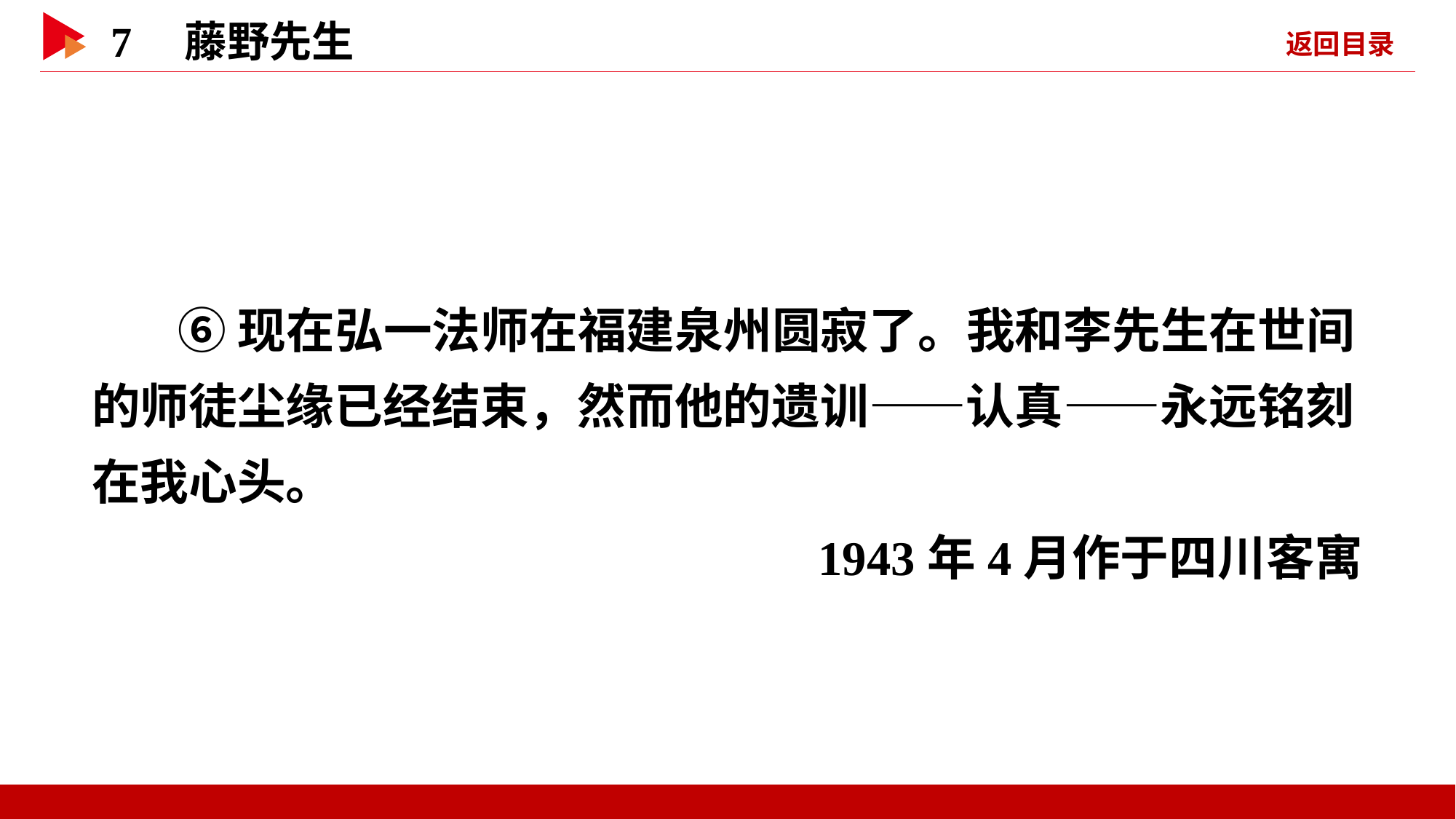

⑥现在弘一法师在福建泉州圆寂了。我和李先生在世间的师徒尘缘已经结束，然而他的遗训——认真——永远铭刻在我心头。
1943年4月作于四川客寓